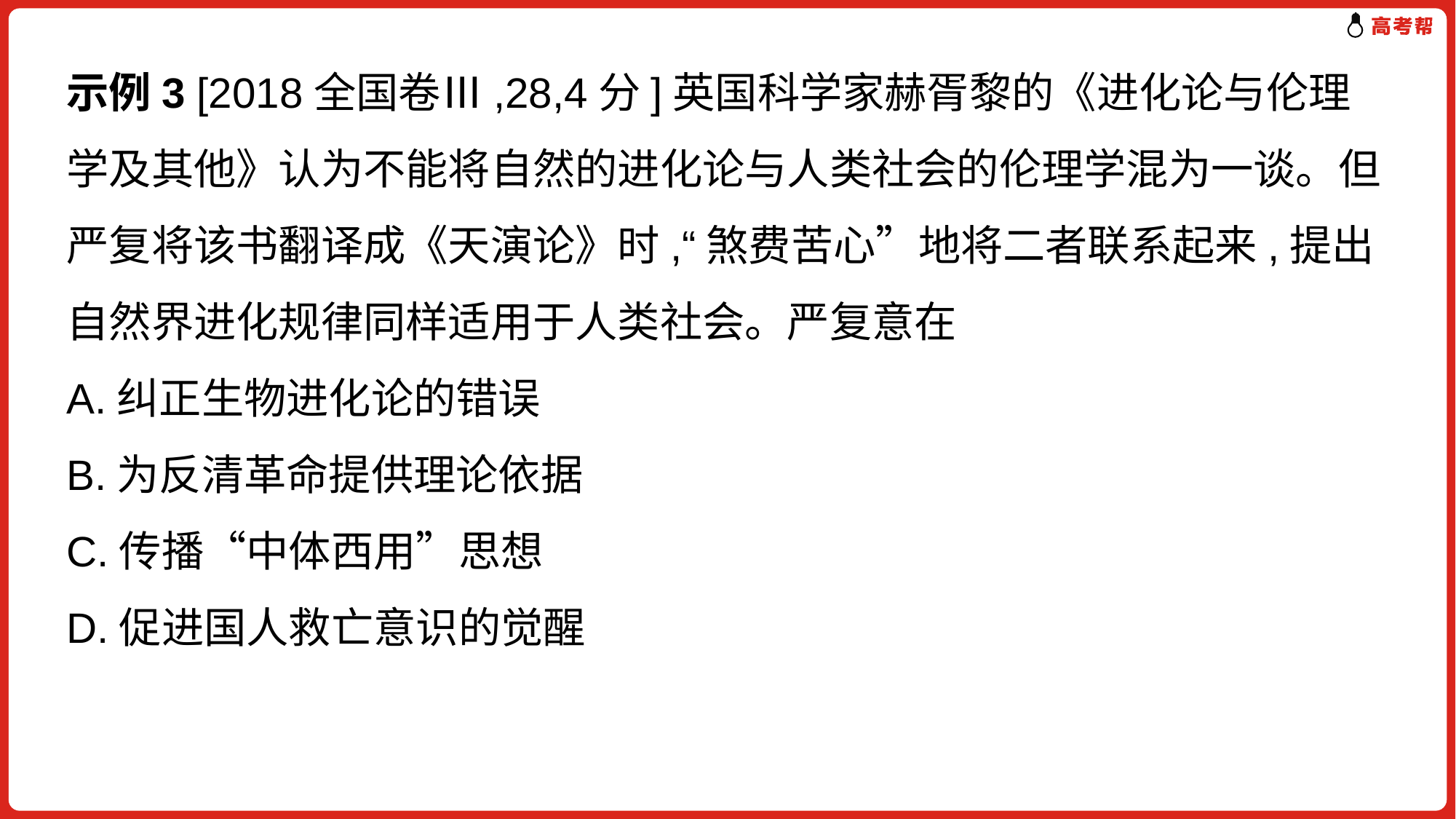

示例3 [2018全国卷Ⅲ,28,4分]英国科学家赫胥黎的《进化论与伦理学及其他》认为不能将自然的进化论与人类社会的伦理学混为一谈。但严复将该书翻译成《天演论》时,“煞费苦心”地将二者联系起来,提出自然界进化规律同样适用于人类社会。严复意在
A.纠正生物进化论的错误
B.为反清革命提供理论依据
C.传播“中体西用”思想
D.促进国人救亡意识的觉醒